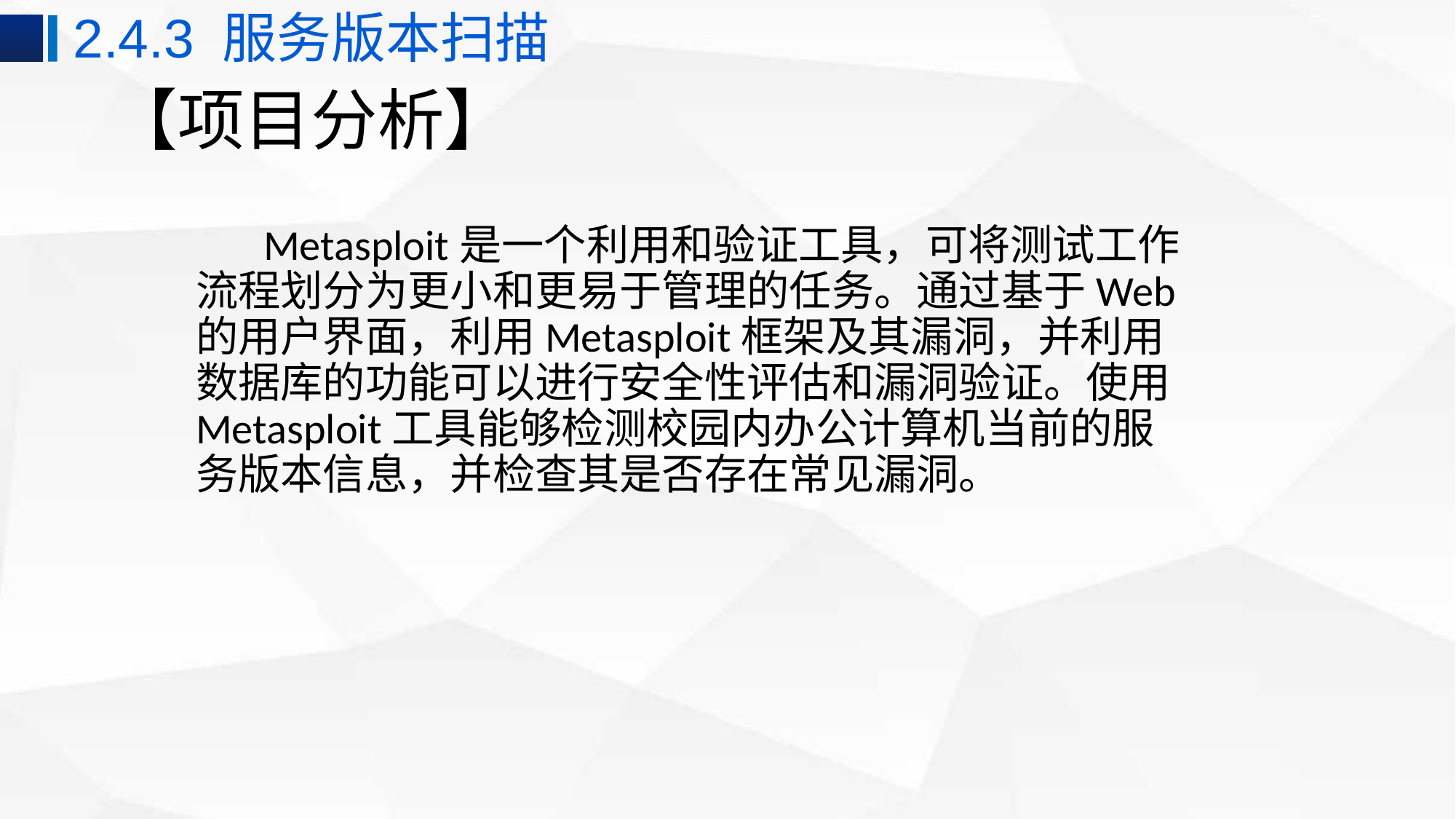

2.4.3 服务版本扫描

# 【项目分析】
       Metasploit是一个利用和验证工具，可将测试工作流程划分为更小和更易于管理的任务。通过基于Web 的用户界面，利用Metasploit框架及其漏洞，并利用数据库的功能可以进行安全性评估和漏洞验证。使用Metasploit工具能够检测校园内办公计算机当前的服务版本信息，并检查其是否存在常见漏洞。